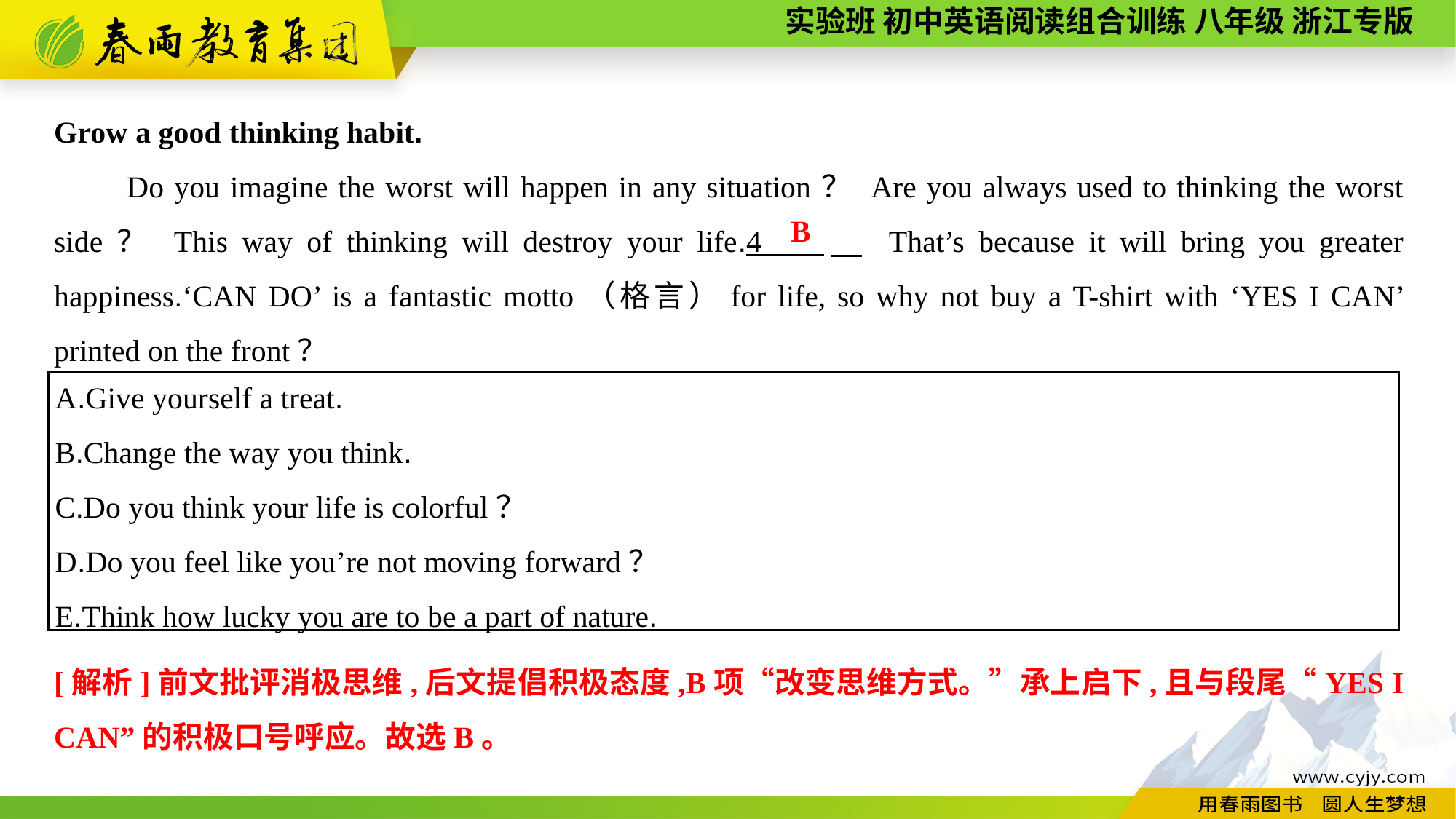

Grow a good thinking habit.
Do you imagine the worst will happen in any situation？ Are you always used to thinking the worst side？ This way of thinking will destroy your life.4    　 That’s because it will bring you greater happiness.‘CAN DO’ is a fantastic motto（格言）for life, so why not buy a T-shirt with ‘YES I CAN’ printed on the front？
B
A.Give yourself a treat.
B.Change the way you think.
C.Do you think your life is colorful？
D.Do you feel like you’re not moving forward？
E.Think how lucky you are to be a part of nature.

[解析]前文批评消极思维,后文提倡积极态度,B项“改变思维方式。”承上启下,且与段尾“YES I CAN”的积极口号呼应。故选B。